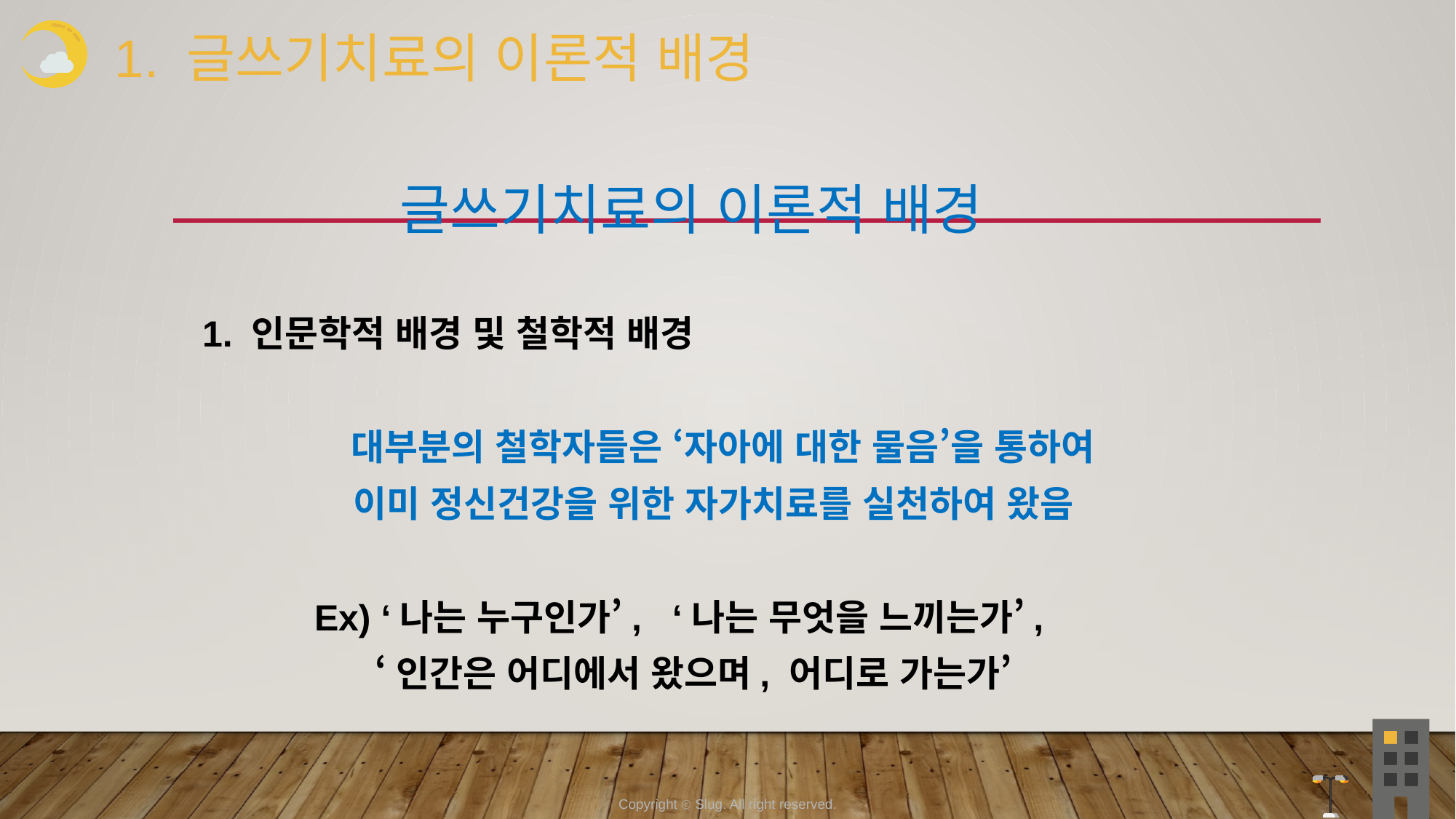

1. 글쓰기치료의 이론적 배경

                글쓰기치료의 이론적 배경

 1. 인문학적 배경 및 철학적 배경

  대부분의 철학자들은 ‘자아에 대한 물음’을 통하여
이미 정신건강을 위한 자가치료를 실천하여 왔음

            Ex) ‘나는 누구인가’,   ‘나는 무엇을 느끼는가’,
                  ‘인간은 어디에서 왔으며, 어디로 가는가’

Copyright ⓒ Slug. All right reserved.